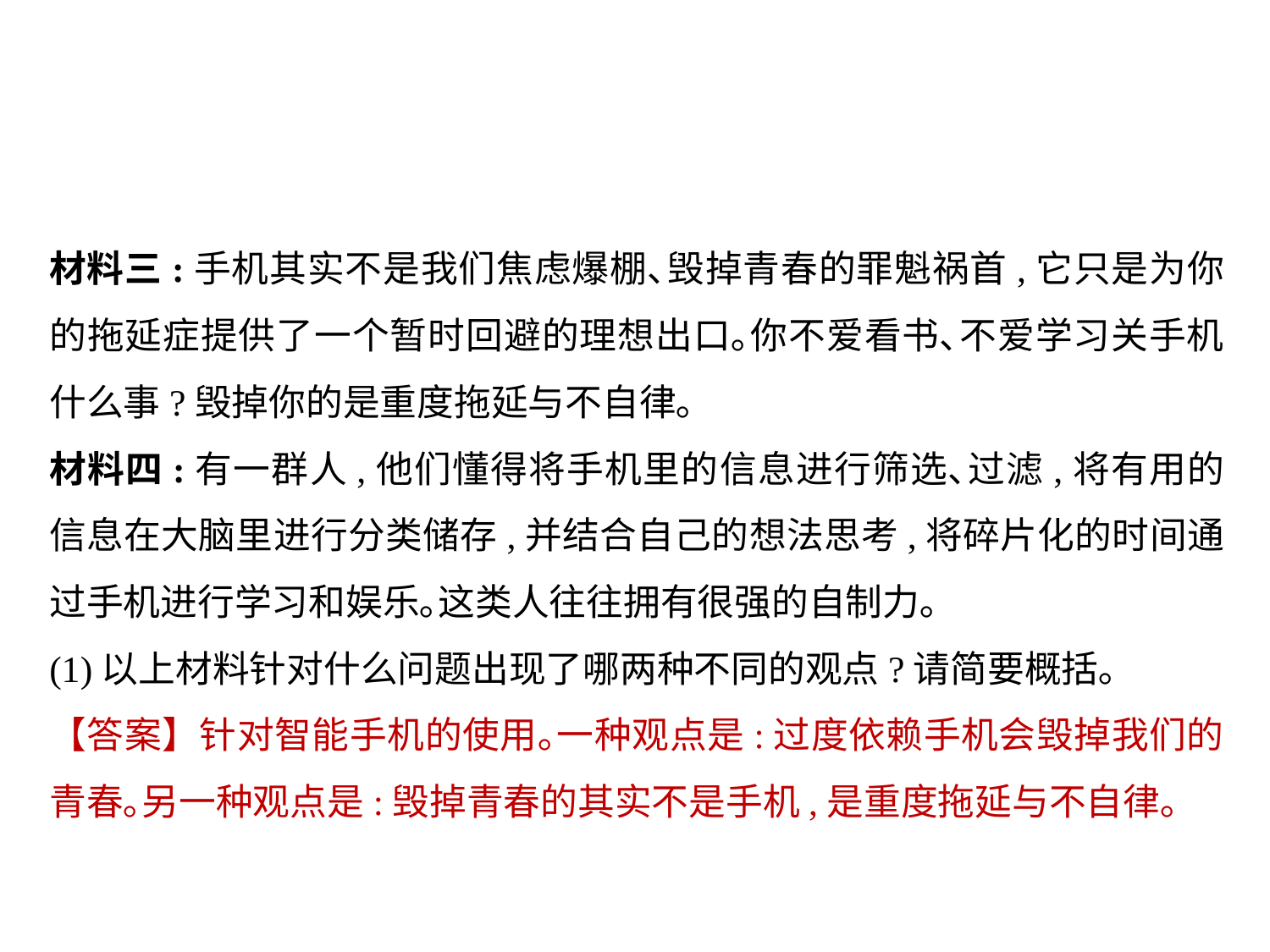

材料三:手机其实不是我们焦虑爆棚､毁掉青春的罪魁祸首,它只是为你的拖延症提供了一个暂时回避的理想出口｡你不爱看书､不爱学习关手机什么事?毁掉你的是重度拖延与不自律｡
材料四:有一群人,他们懂得将手机里的信息进行筛选､过滤,将有用的信息在大脑里进行分类储存,并结合自己的想法思考,将碎片化的时间通过手机进行学习和娱乐｡这类人往往拥有很强的自制力｡
(1)以上材料针对什么问题出现了哪两种不同的观点?请简要概括｡
【答案】针对智能手机的使用｡一种观点是:过度依赖手机会毁掉我们的青春｡另一种观点是:毁掉青春的其实不是手机,是重度拖延与不自律｡